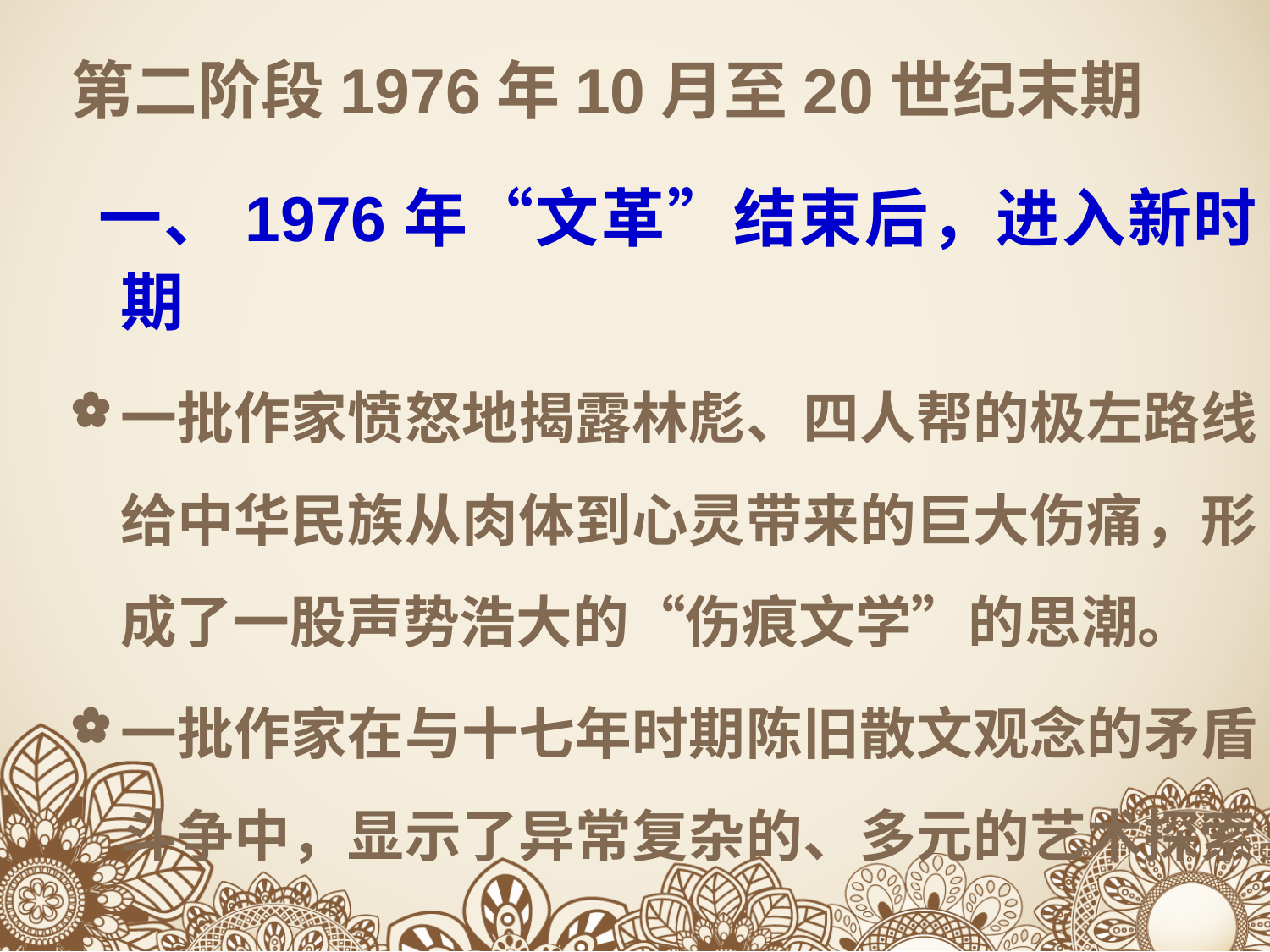

# 第二阶段1976年10月至20世纪末期
 一、1976年“文革”结束后，进入新时期
一批作家愤怒地揭露林彪、四人帮的极左路线给中华民族从肉体到心灵带来的巨大伤痛，形成了一股声势浩大的“伤痕文学”的思潮。
一批作家在与十七年时期陈旧散文观念的矛盾斗争中，显示了异常复杂的、多元的艺术探索。